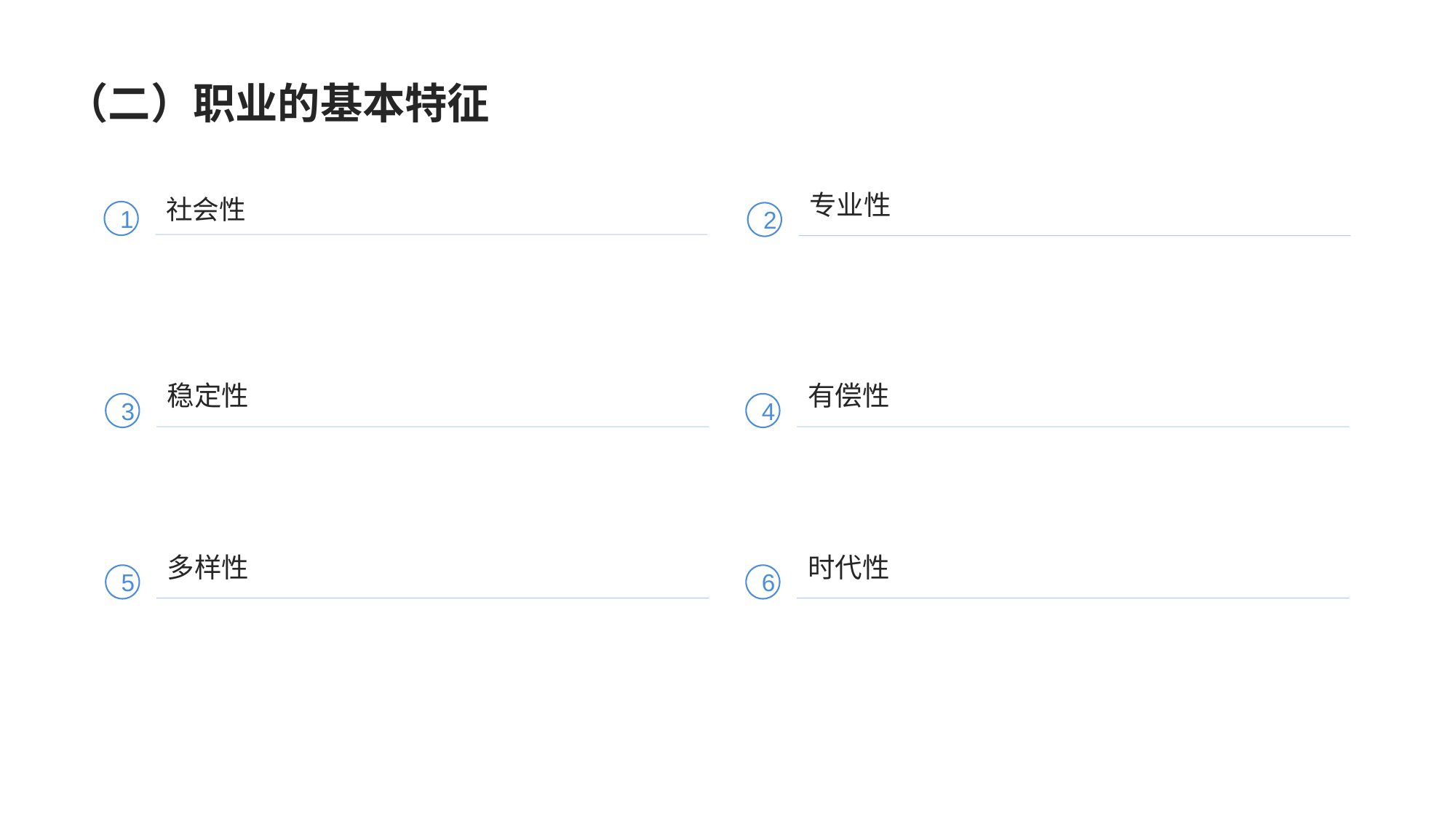

（二）职业的基本特征
社会性
专业性
1
2
稳定性
有偿性
3
4
多样性
时代性
5
6